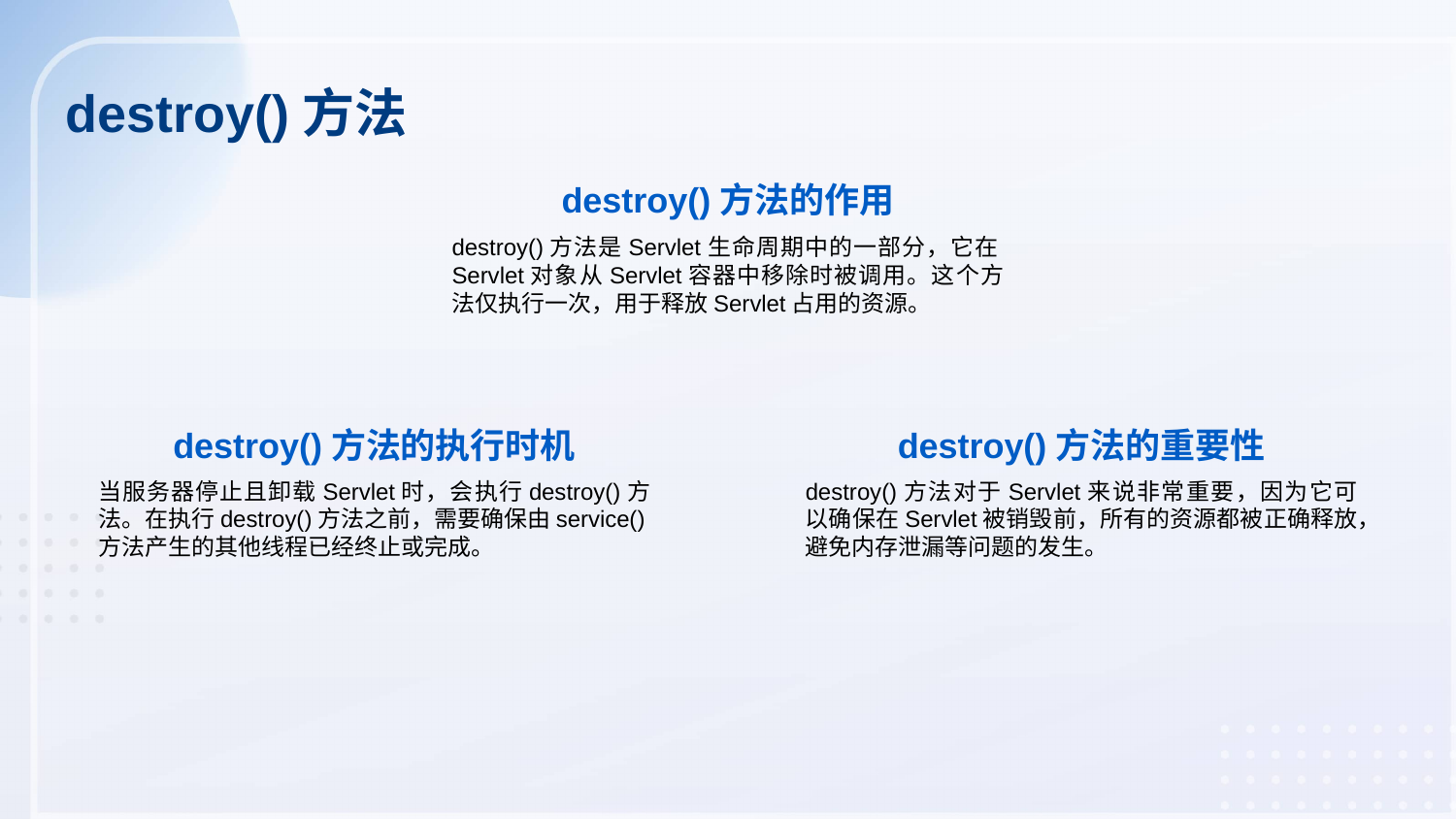

destroy()方法
destroy()方法的作用
destroy()方法是Servlet生命周期中的一部分，它在Servlet对象从Servlet容器中移除时被调用。这个方法仅执行一次，用于释放Servlet占用的资源。
destroy()方法的执行时机
destroy()方法的重要性
当服务器停止且卸载Servlet时，会执行destroy()方法。在执行destroy()方法之前，需要确保由service()方法产生的其他线程已经终止或完成。
destroy()方法对于Servlet来说非常重要，因为它可以确保在Servlet被销毁前，所有的资源都被正确释放，避免内存泄漏等问题的发生。